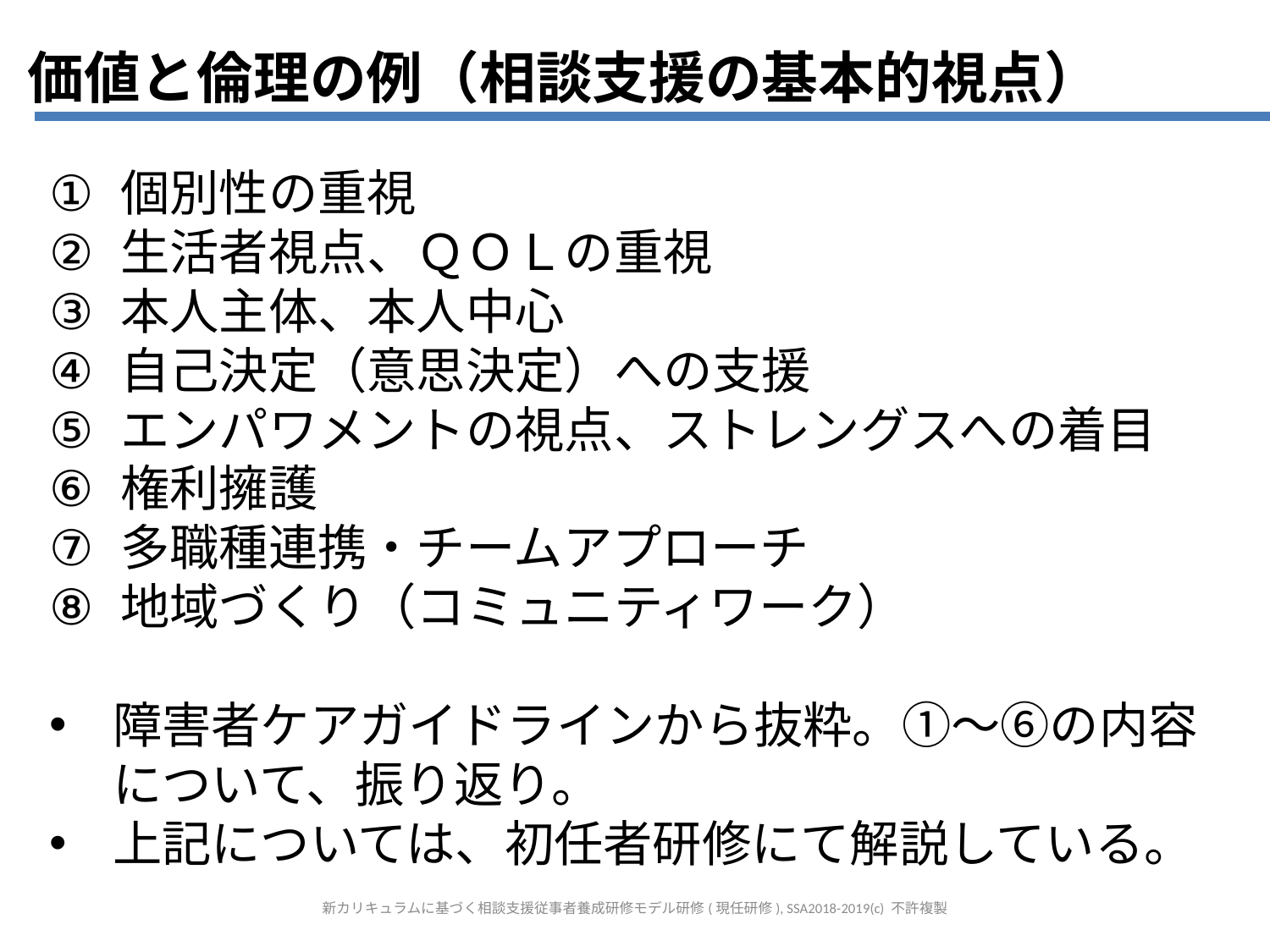

価値と倫理の例（相談支援の基本的視点）
個別性の重視
生活者視点、ＱＯＬの重視
本人主体、本人中心
自己決定（意思決定）への支援
エンパワメントの視点、ストレングスへの着目
権利擁護
多職種連携・チームアプローチ
地域づくり（コミュニティワーク）

障害者ケアガイドラインから抜粋。①～⑥の内容について、振り返り。
上記については、初任者研修にて解説している。
新カリキュラムに基づく相談支援従事者養成研修モデル研修(現任研修), SSA2018-2019(c) 不許複製